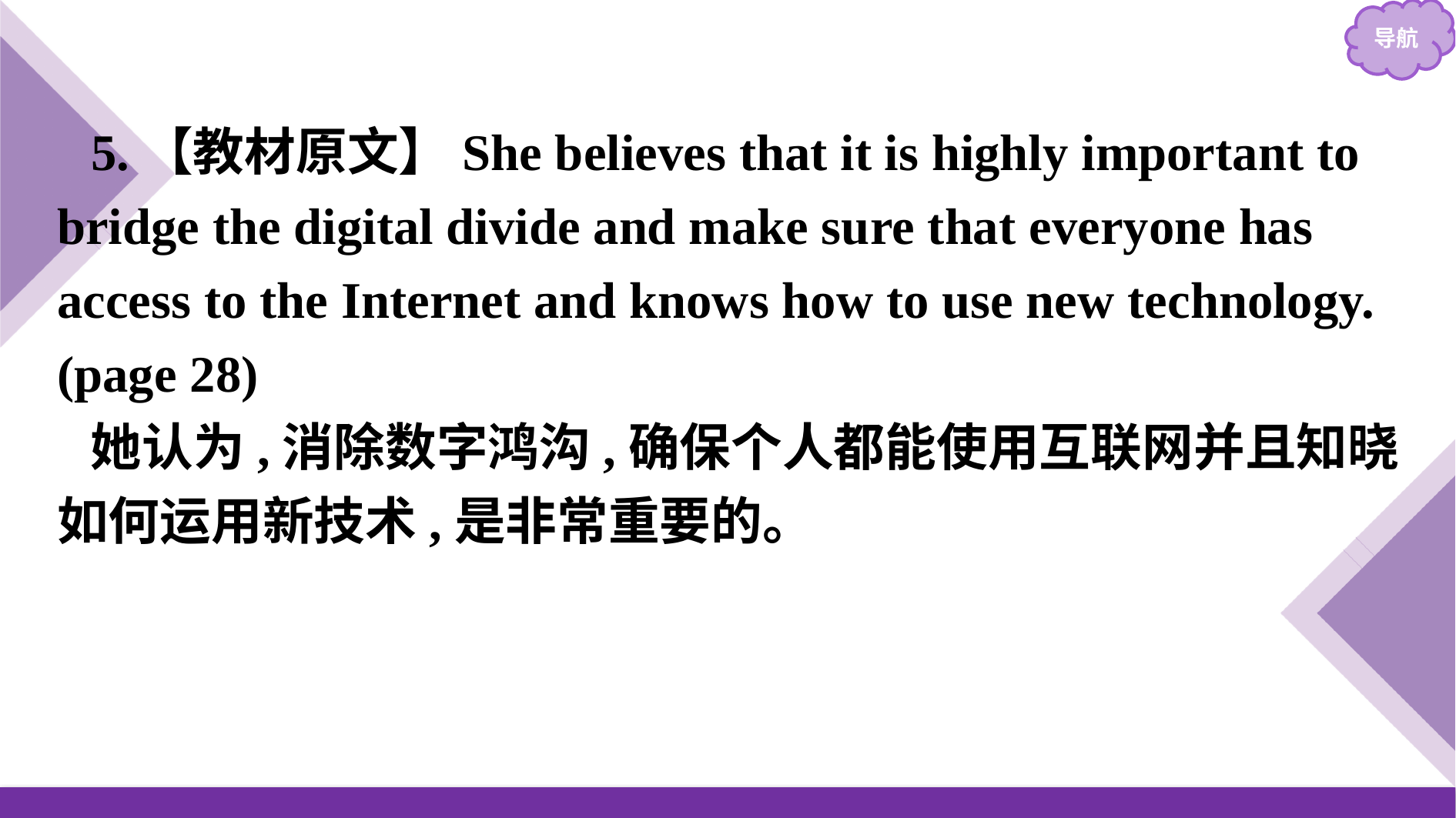

5.【教材原文】She believes that it is highly important to bridge the digital divide and make sure that everyone has access to the Internet and knows how to use new technology.(page 28)
她认为,消除数字鸿沟,确保个人都能使用互联网并且知晓如何运用新技术,是非常重要的。